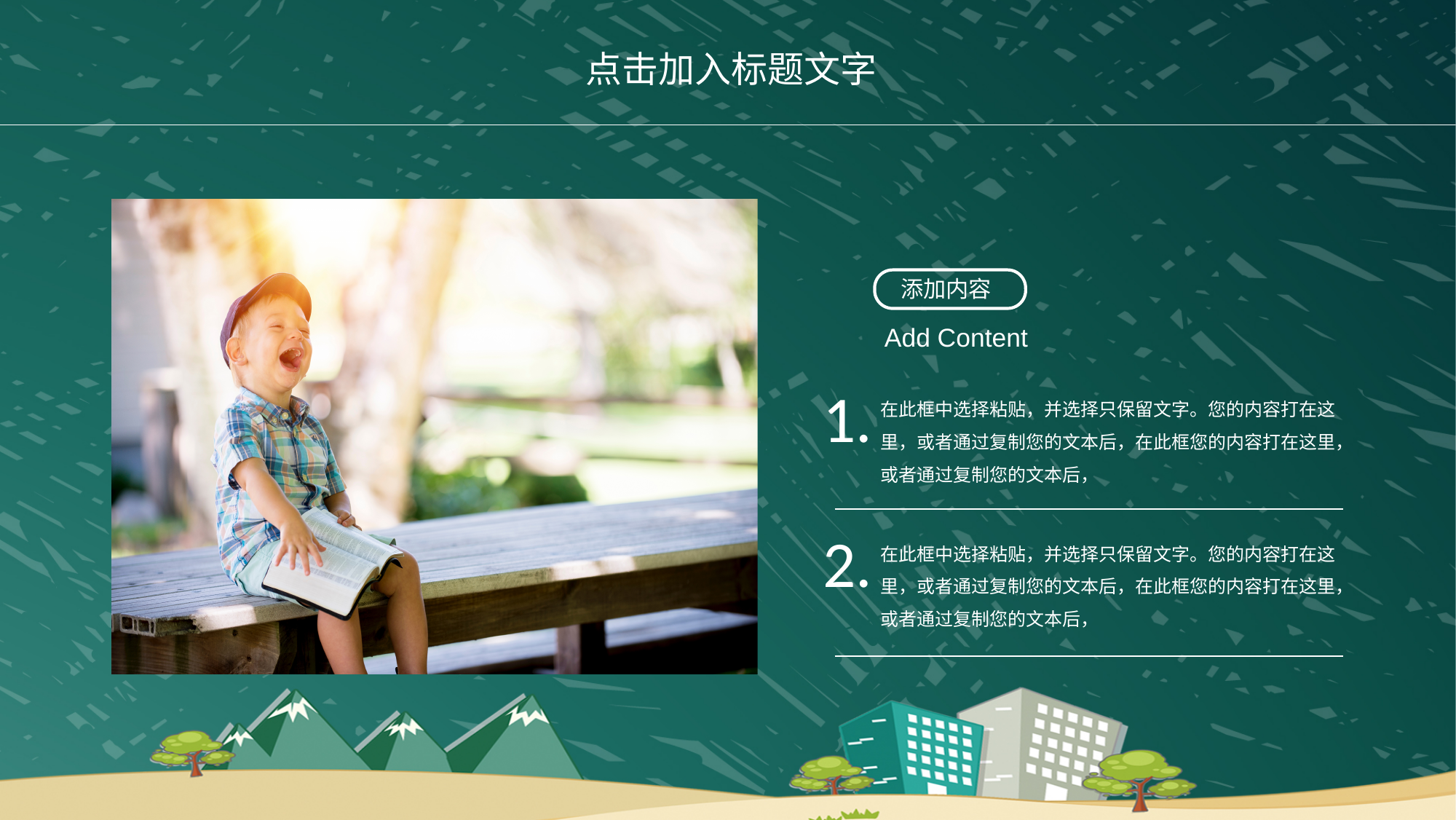

点击加入标题文字

添加内容

Add Content
1.
在此框中选择粘贴，并选择只保留文字。您的内容打在这里，或者通过复制您的文本后，在此框您的内容打在这里，或者通过复制您的文本后，
2.
在此框中选择粘贴，并选择只保留文字。您的内容打在这里，或者通过复制您的文本后，在此框您的内容打在这里，或者通过复制您的文本后，